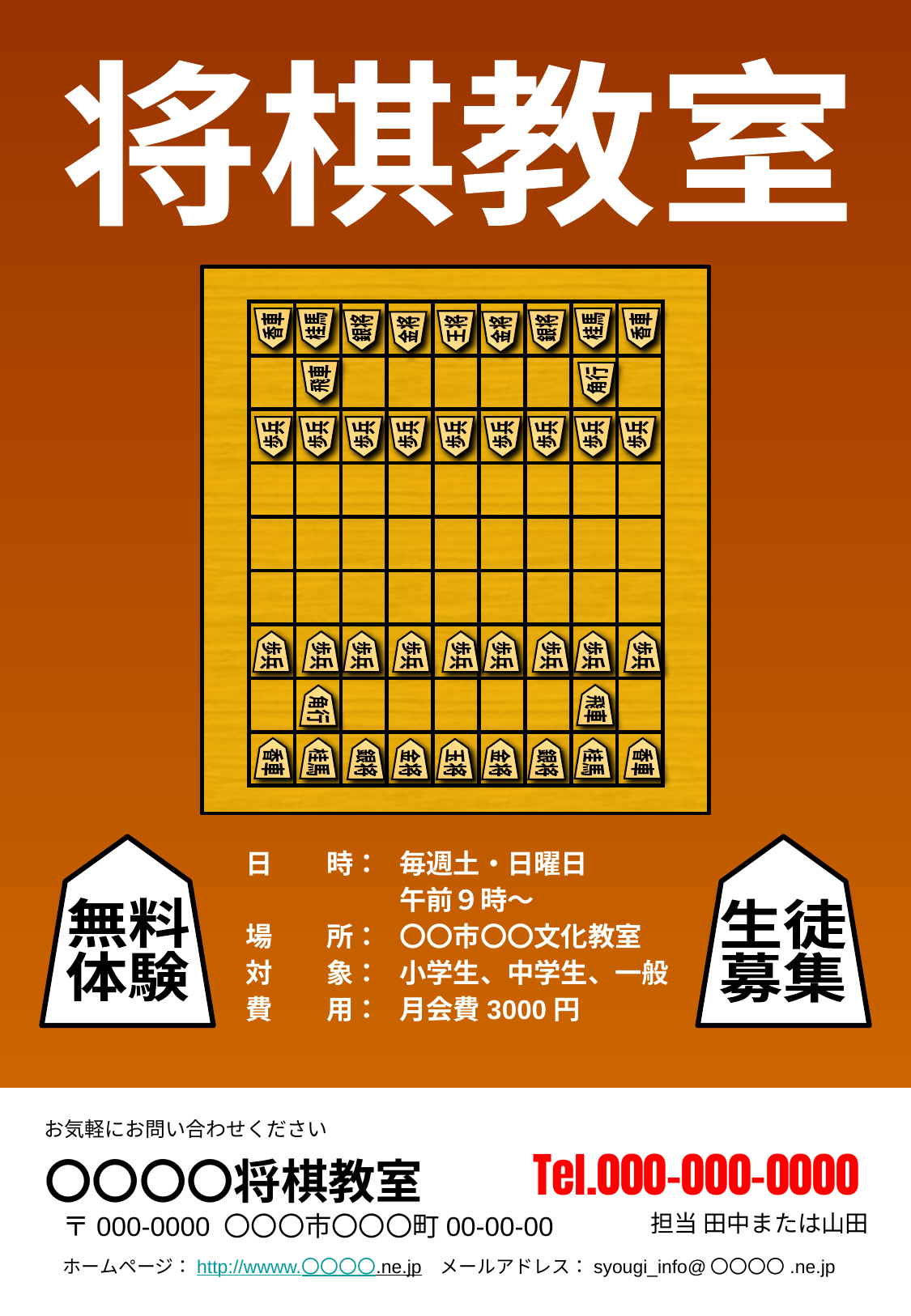

将棋教室

香車

桂馬

桂馬

香車

銀将

銀将

王将

金将

金将

飛車

角行

歩兵

歩兵

歩兵

歩兵

歩兵

歩兵

歩兵

歩兵

歩兵

歩兵

歩兵

歩兵

歩兵

歩兵

歩兵

歩兵

歩兵

歩兵

飛車

角行

桂馬

桂馬

香車

香車

銀将

銀将

金将

玉将

金将

日　　時：

場　　所：
対　　象：
費　　用：
毎週土・日曜日
午前９時～
〇〇市〇〇文化教室
小学生、中学生、一般
月会費3000円

無料
体験
生徒
募集
お気軽にお問い合わせください
Tel.000-000-0000
〇〇〇〇将棋教室
〒000-0000 〇〇〇市〇〇〇町00-00-00
ホームページ：http://wwww.〇〇〇〇.ne.jp　メールアドレス：syougi_info@〇〇〇〇.ne.jp
担当 田中または山田